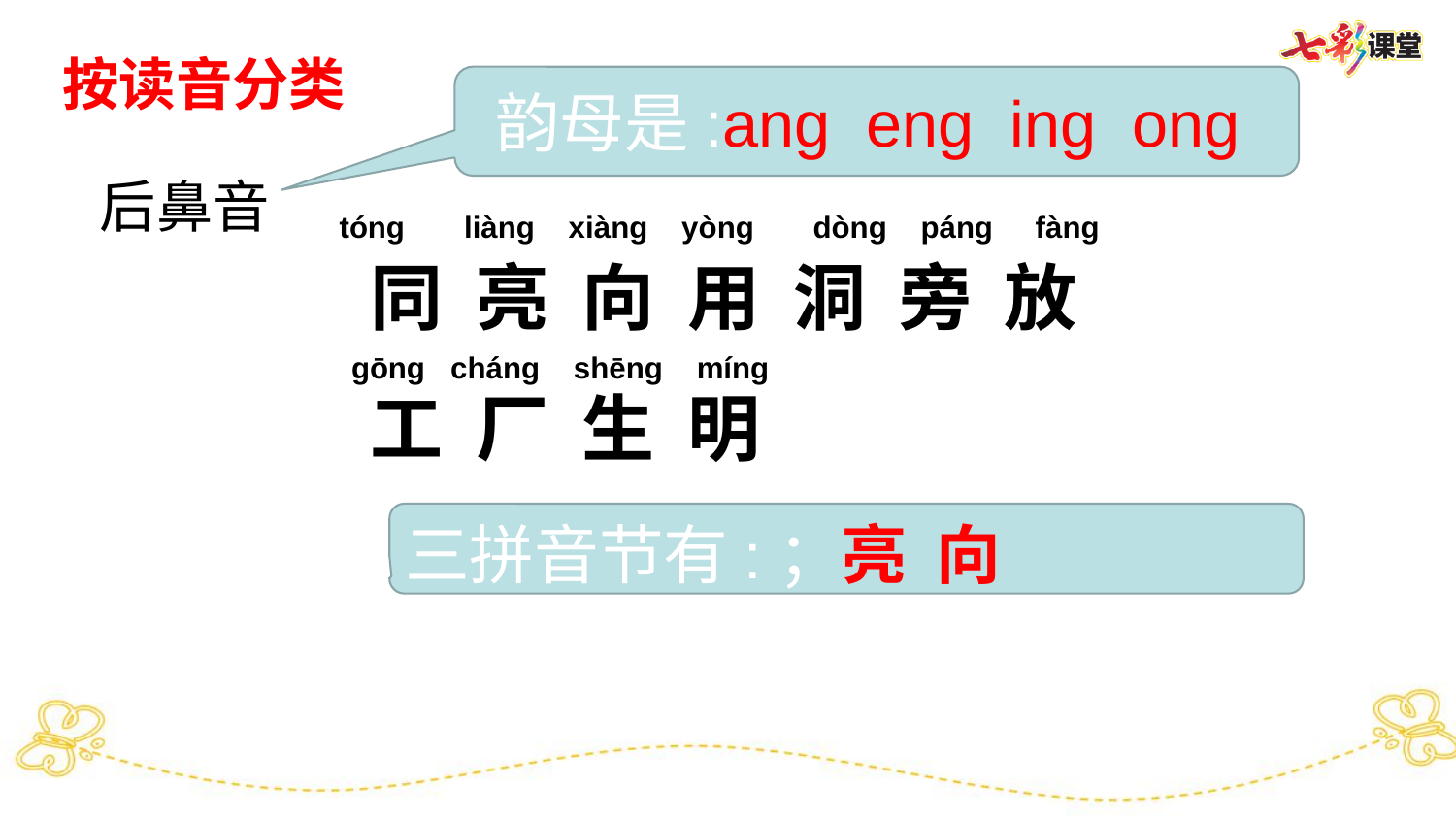

按读音分类
韵母是:ang  eng  ing  ong
后鼻音
tóng       liàng    xiàng    yòng       dòng    páng     fàng
同  亮  向  用  洞  旁  放
工  厂  生  明
gōng   cháng    shēng    míng
三拼音节有:；亮  向